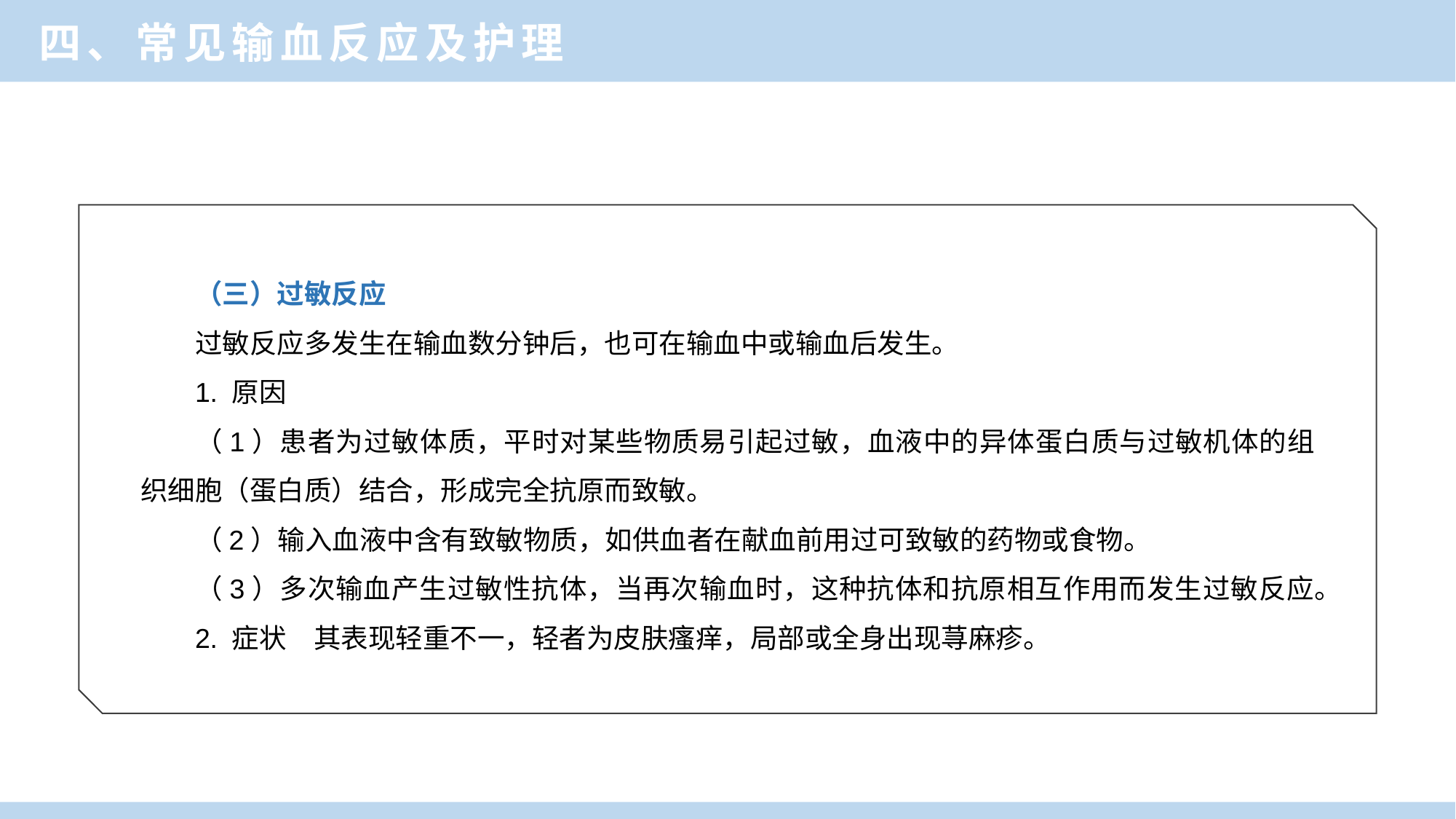

四、常见输血反应及护理

（三）过敏反应
过敏反应多发生在输血数分钟后，也可在输血中或输血后发生。
1. 原因
（1）患者为过敏体质，平时对某些物质易引起过敏，血液中的异体蛋白质与过敏机体的组织细胞（蛋白质）结合，形成完全抗原而致敏。
（2）输入血液中含有致敏物质，如供血者在献血前用过可致敏的药物或食物。
（3）多次输血产生过敏性抗体，当再次输血时，这种抗体和抗原相互作用而发生过敏反应。
2. 症状　其表现轻重不一，轻者为皮肤瘙痒，局部或全身出现荨麻疹。